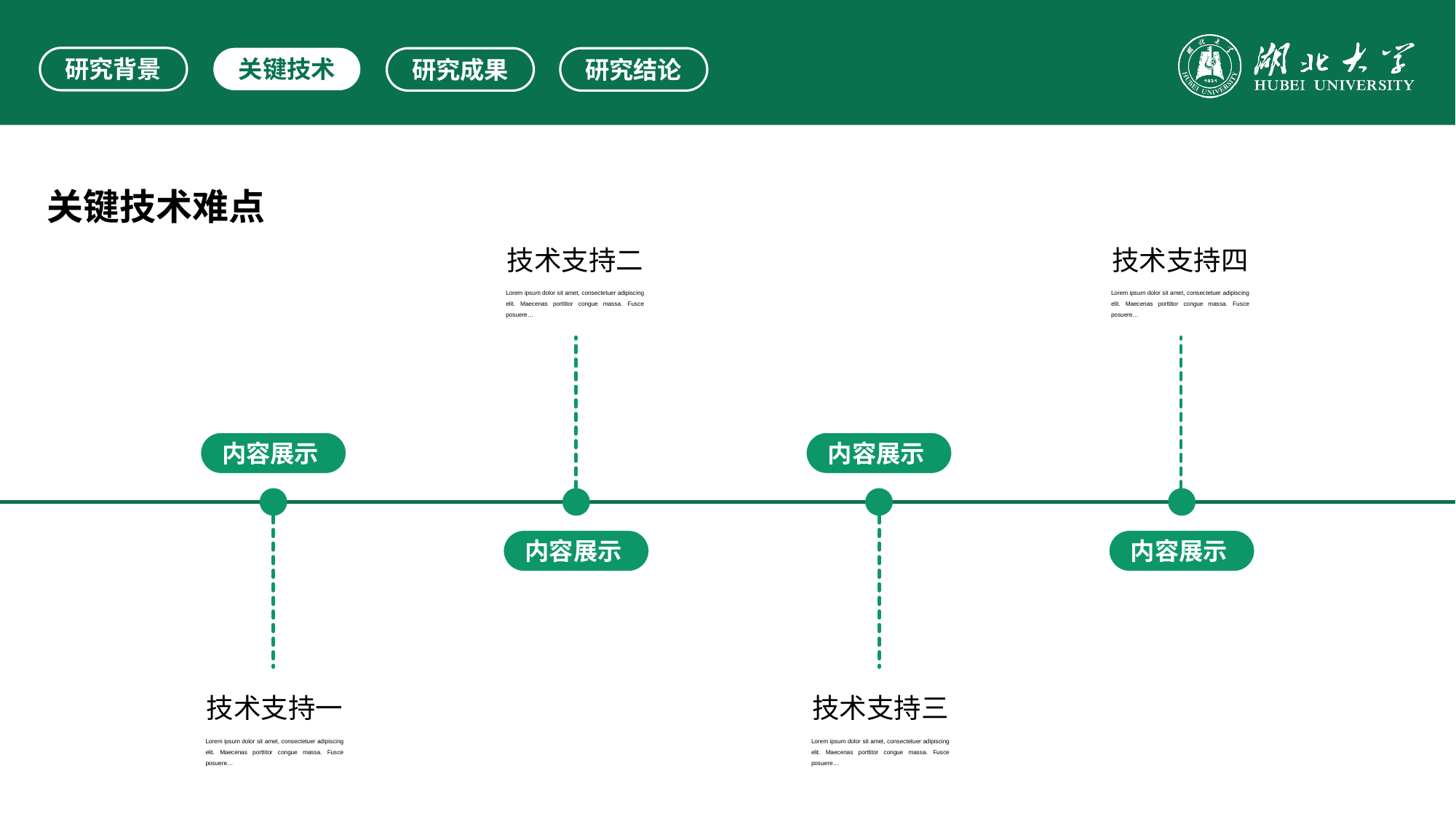

研究背景

关键技术

研究成果

研究结论
关键技术难点
技术支持二
Lorem ipsum dolor sit amet, consectetuer adipiscing elit. Maecenas porttitor congue massa. Fusce posuere…
技术支持四
Lorem ipsum dolor sit amet, consectetuer adipiscing elit. Maecenas porttitor congue massa. Fusce posuere…

内容展示

内容展示

内容展示

内容展示
技术支持一
Lorem ipsum dolor sit amet, consectetuer adipiscing elit. Maecenas porttitor congue massa. Fusce posuere…
技术支持三
Lorem ipsum dolor sit amet, consectetuer adipiscing elit. Maecenas porttitor congue massa. Fusce posuere…